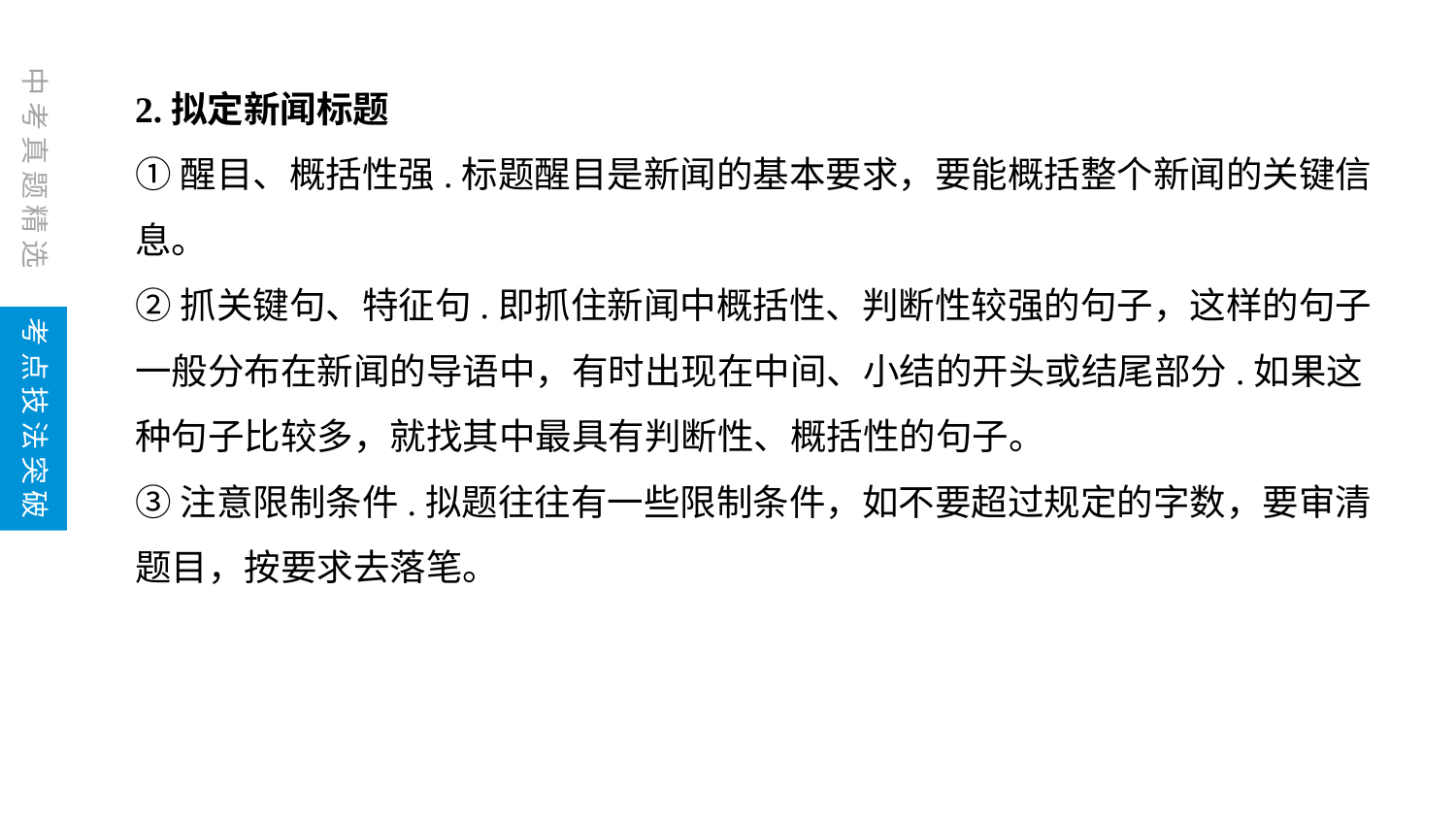

2.拟定新闻标题
①醒目、概括性强.标题醒目是新闻的基本要求，要能概括整个新闻的关键信息。
②抓关键句、特征句.即抓住新闻中概括性、判断性较强的句子，这样的句子一般分布在新闻的导语中，有时出现在中间、小结的开头或结尾部分.如果这种句子比较多，就找其中最具有判断性、概括性的句子。
③注意限制条件.拟题往往有一些限制条件，如不要超过规定的字数，要审清题目，按要求去落笔。